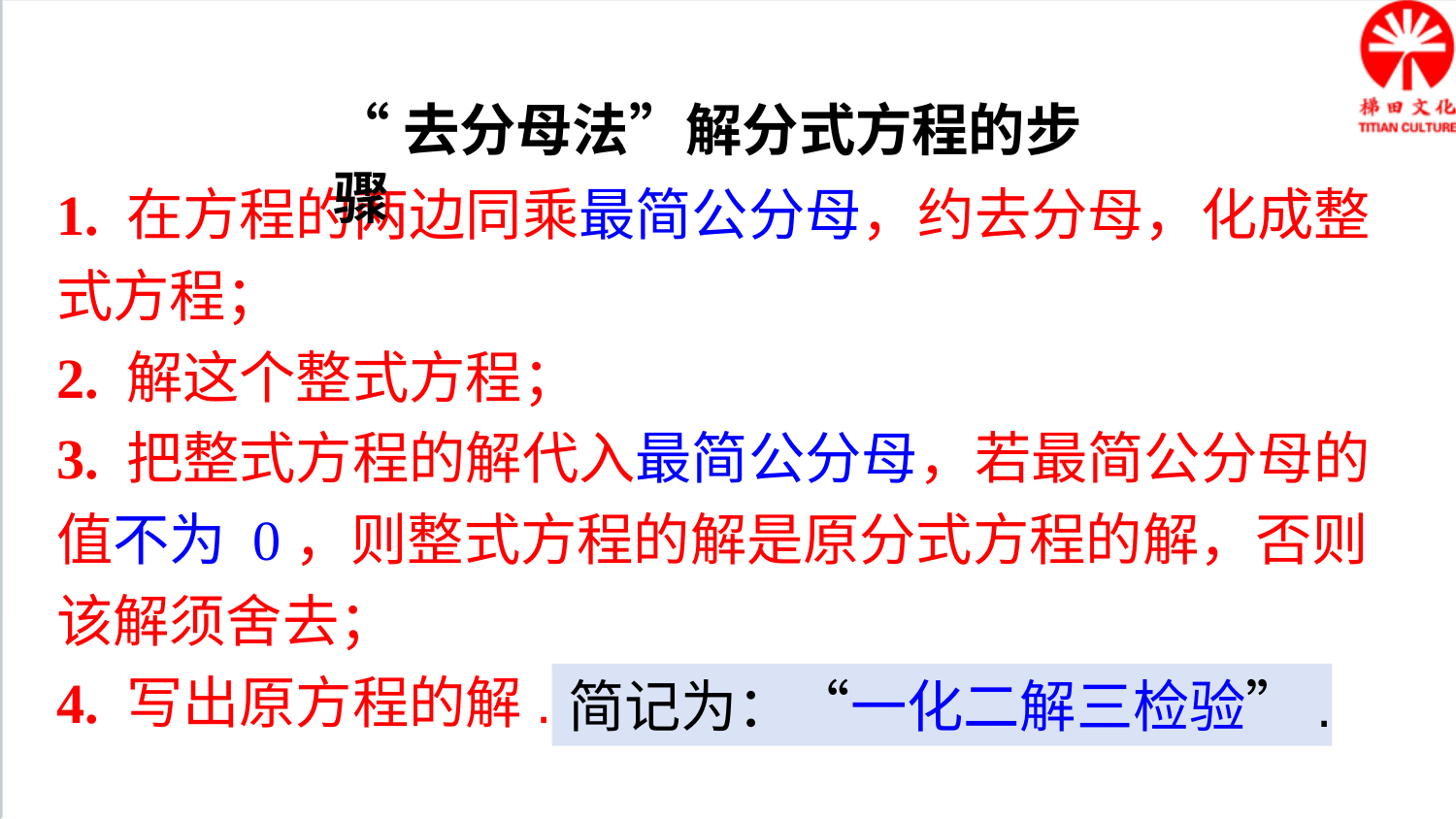

知识要点
“去分母法”解分式方程的步骤
1. 在方程的两边同乘最简公分母，约去分母，化成整式方程；
2. 解这个整式方程；
3. 把整式方程的解代入最简公分母，若最简公分母的值不为 0，则整式方程的解是原分式方程的解，否则该解须舍去；
4. 写出原方程的解.
简记为：“一化二解三检验”.